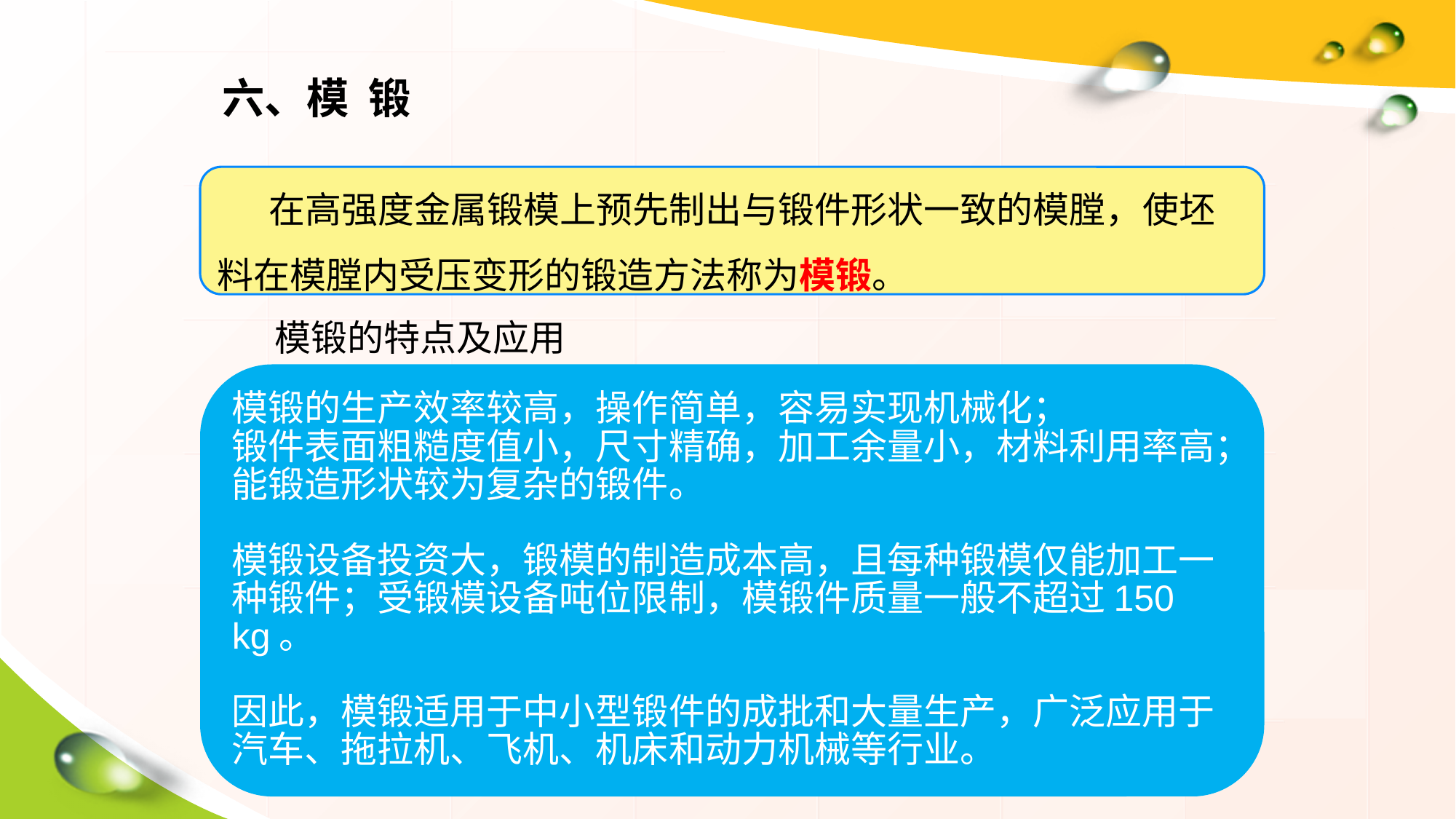

六、模  锻
      在高强度金属锻模上预先制出与锻件形状一致的模膛，使坯料在模膛内受压变形的锻造方法称为模锻。
模锻的特点及应用
模锻的生产效率较高，操作简单，容易实现机械化；
锻件表面粗糙度值小，尺寸精确，加工余量小，材料利用率高；
能锻造形状较为复杂的锻件。

模锻设备投资大，锻模的制造成本高，且每种锻模仅能加工一种锻件；受锻模设备吨位限制，模锻件质量一般不超过150 kg。

因此，模锻适用于中小型锻件的成批和大量生产，广泛应用于汽车、拖拉机、飞机、机床和动力机械等行业。